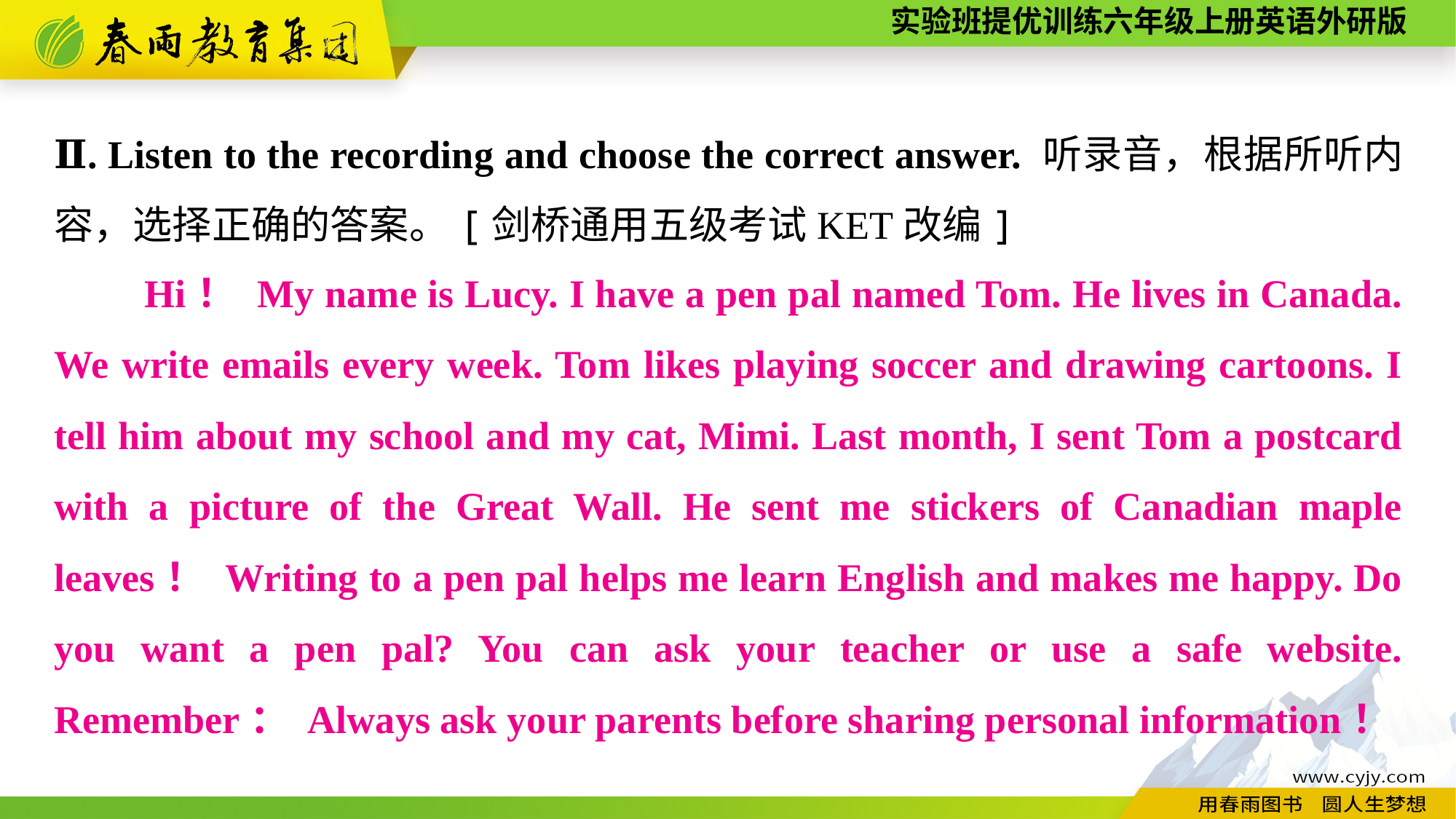

Ⅱ. Listen to the recording and choose the correct answer. 听录音，根据所听内容，选择正确的答案。[剑桥通用五级考试KET改编]
　　Hi！ My name is Lucy. I have a pen pal named Tom. He lives in Canada. We write emails every week. Tom likes playing soccer and drawing cartoons. I tell him about my school and my cat, Mimi. Last month, I sent Tom a postcard with a picture of the Great Wall. He sent me stickers of Canadian maple leaves！ Writing to a pen pal helps me learn English and makes me happy. Do you want a pen pal? You can ask your teacher or use a safe website. Remember： Always ask your parents before sharing personal information！